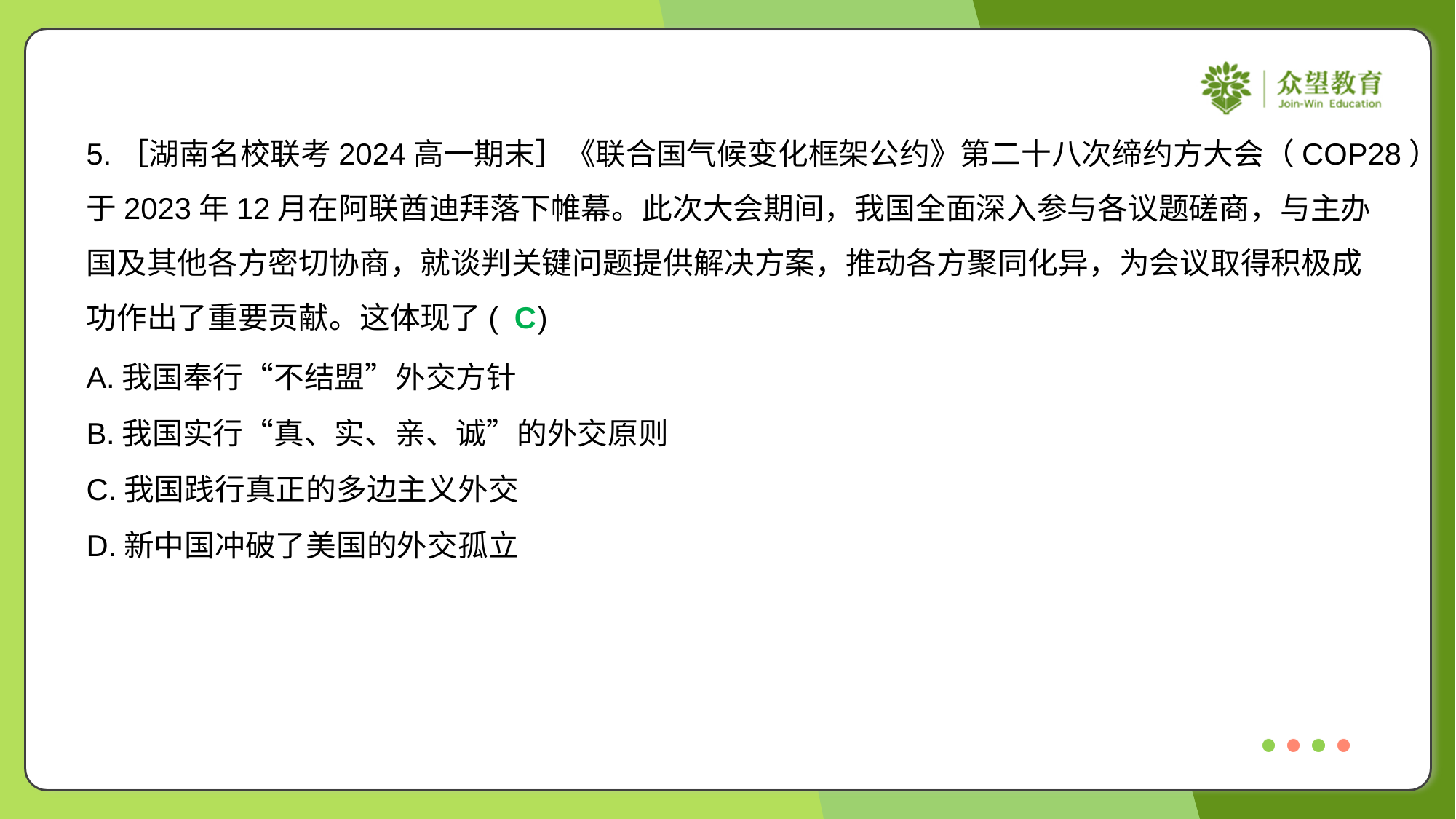

5.［湖南名校联考2024高一期末］《联合国气候变化框架公约》第二十八次缔约方大会（COP28）
于2023年12月在阿联酋迪拜落下帷幕。此次大会期间，我国全面深入参与各议题磋商，与主办
国及其他各方密切协商，就谈判关键问题提供解决方案，推动各方聚同化异，为会议取得积极成
功作出了重要贡献。这体现了(     )
C
A.我国奉行“不结盟”外交方针
B.我国实行“真、实、亲、诚”的外交原则
C.我国践行真正的多边主义外交
D.新中国冲破了美国的外交孤立